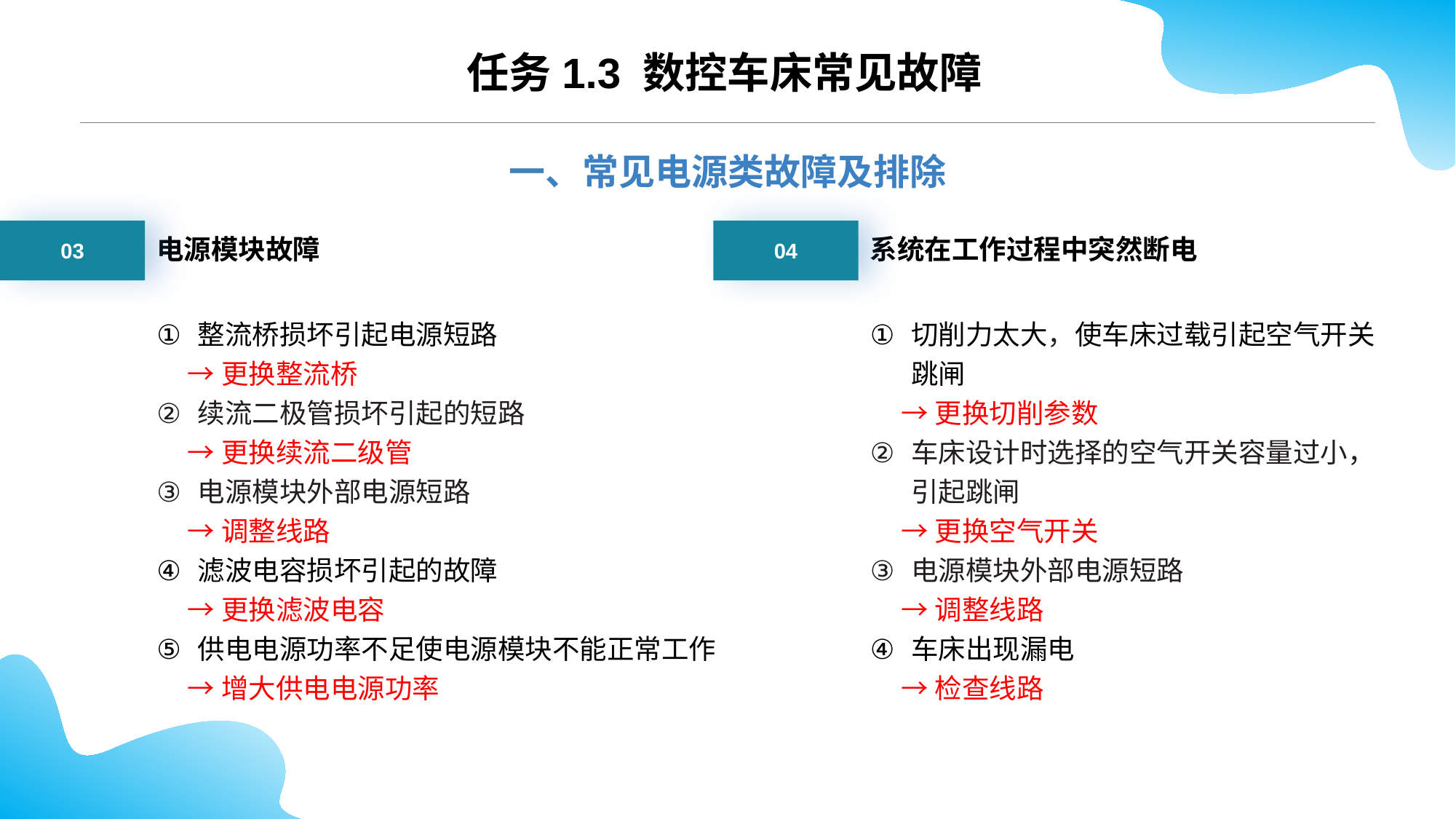

任务1.3 数控车床常见故障
一、常见电源类故障及排除
03
04
电源模块故障
系统在工作过程中突然断电
整流桥损坏引起电源短路
     →更换整流桥
续流二极管损坏引起的短路
     →更换续流二级管
电源模块外部电源短路
     →调整线路
滤波电容损坏引起的故障
     →更换滤波电容
供电电源功率不足使电源模块不能正常工作
     →增大供电电源功率

切削力太大，使车床过载引起空气开关跳闸
     →更换切削参数
车床设计时选择的空气开关容量过小，引起跳闸
     →更换空气开关
电源模块外部电源短路
     →调整线路
车床出现漏电
     →检查线路